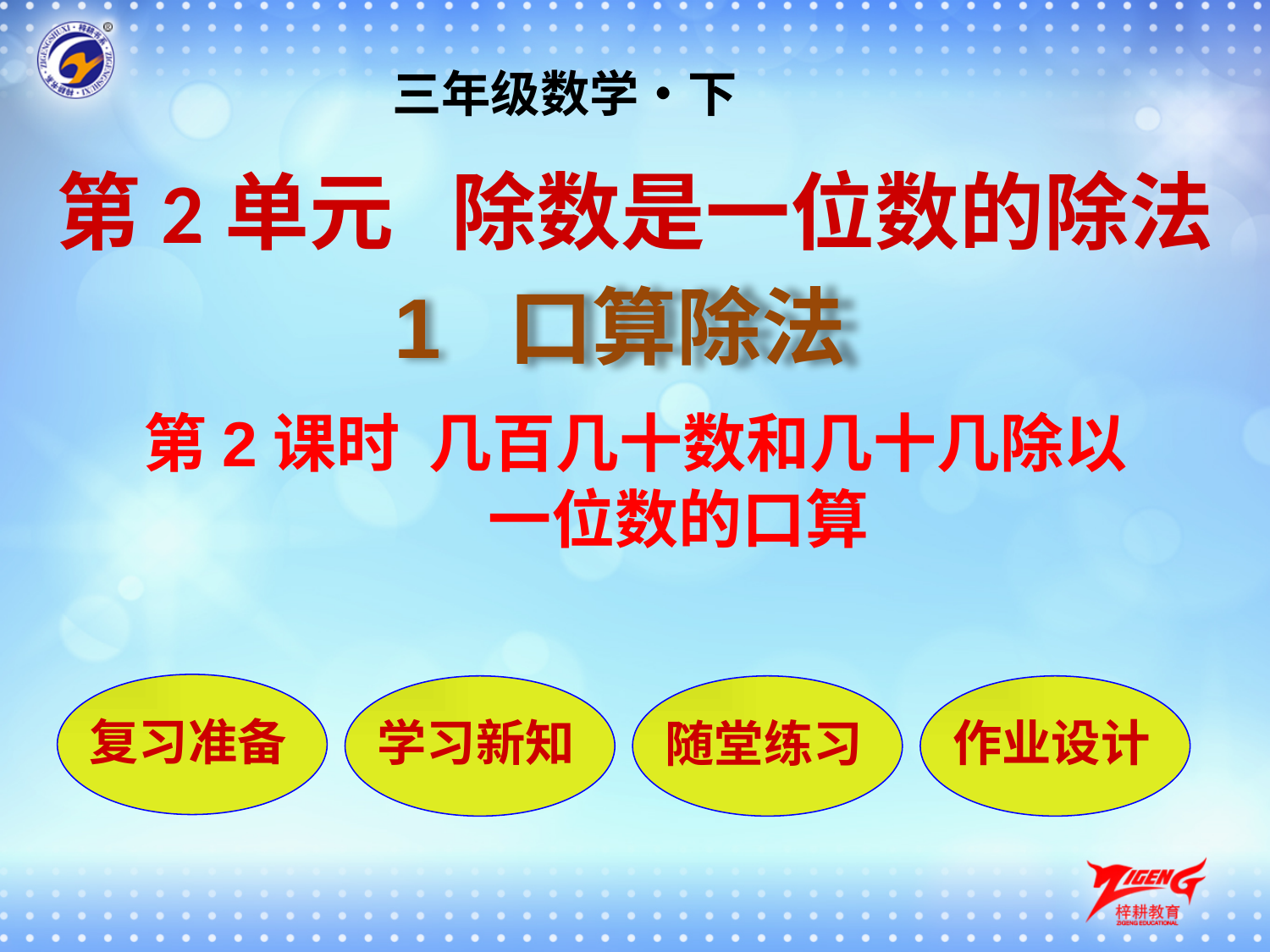

三年级数学•下
第2单元   除数是一位数的除法
1  口算除法
第2课时  几百几十数和几十几除以       一位数的口算

复习准备

学习新知

随堂练习

作业设计